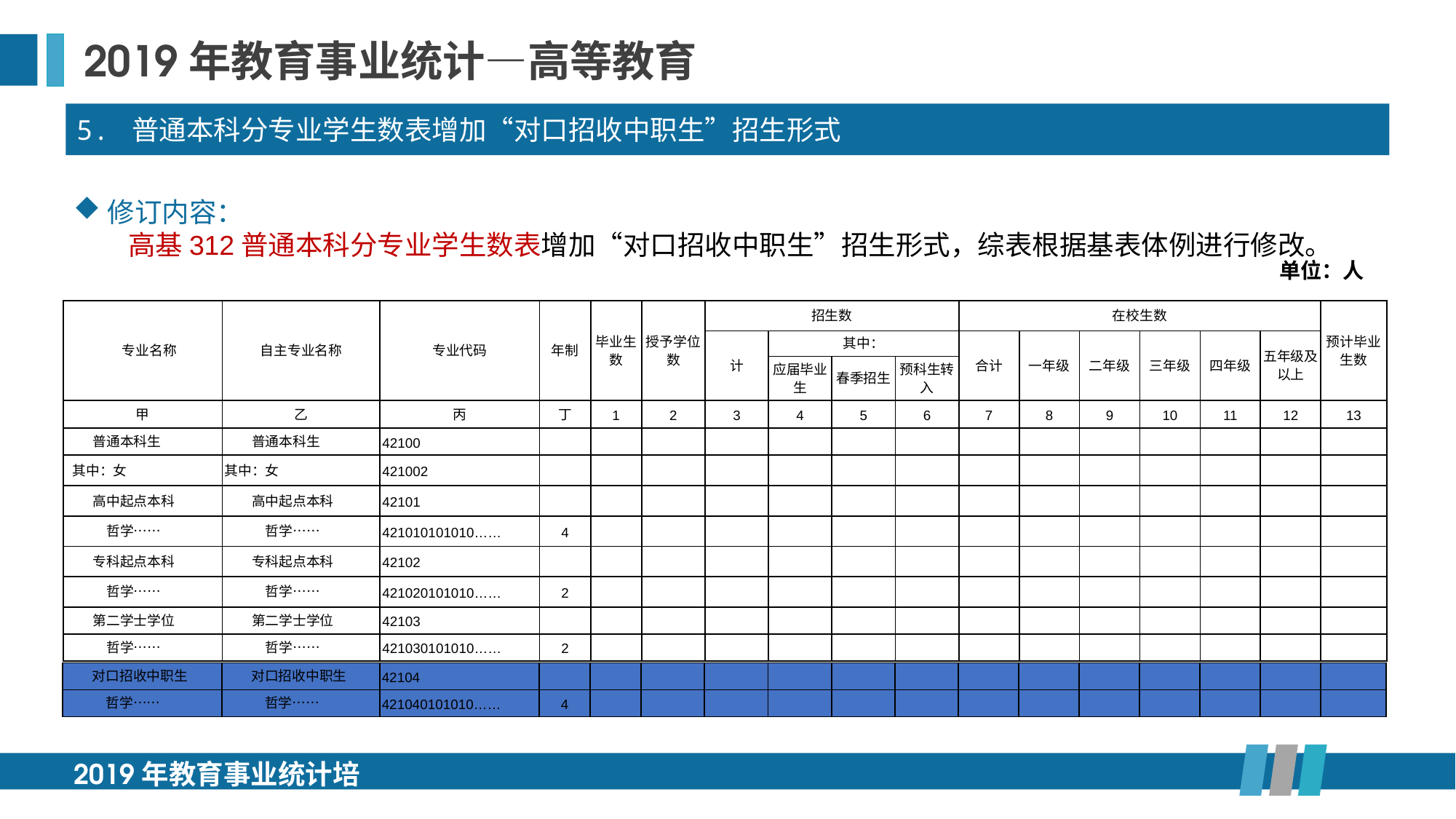

2019年教育事业统计—高等教育

5. 普通本科分专业学生数表增加“对口招收中职生”招生形式
修订内容：
高基312普通本科分专业学生数表增加“对口招收中职生”招生形式，综表根据基表体例进行修改。
单位：人
| 专业名称 | 自主专业名称 | 专业代码 | 年制 | 毕业生数 | 授予学位数 | 招生数 |  |  |  | 在校生数 |  |  |  |  |  | 预计毕业生数 |
| --- | --- | --- | --- | --- | --- | --- | --- | --- | --- | --- | --- | --- | --- | --- | --- | --- |
|  |  |  |  |  |  | 计 | 其中： |  |  | 合计 | 一年级 | 二年级 | 三年级 | 四年级 | 五年级及以上 |  |
|  |  |  |  |  |  |  | 应届毕业生 | 春季招生 | 预科生转入 |  |  |  |  |  |  |  |
| 甲 | 乙 | 丙 | 丁 | 1 | 2 | 3 | 4 | 5 | 6 | 7 | 8 | 9 | 10 | 11 | 12 | 13 |
| 普通本科生 | 普通本科生 | 42100 |  |  |  |  |  |  |  |  |  |  |  |  |  |  |
| 其中：女 | 其中：女 | 421002 |  |  |  |  |  |  |  |  |  |  |  |  |  |  |
| 高中起点本科 | 高中起点本科 | 42101 |  |  |  |  |  |  |  |  |  |  |  |  |  |  |
| 哲学…… | 哲学…… | 421010101010…… | 4 |  |  |  |  |  |  |  |  |  |  |  |  |  |
| 专科起点本科 | 专科起点本科 | 42102 |  |  |  |  |  |  |  |  |  |  |  |  |  |  |
| 哲学…… | 哲学…… | 421020101010…… | 2 |  |  |  |  |  |  |  |  |  |  |  |  |  |
| 第二学士学位 | 第二学士学位 | 42103 |  |  |  |  |  |  |  |  |  |  |  |  |  |  |
| 哲学…… | 哲学…… | 421030101010…… | 2 |  |  |  |  |  |  |  |  |  |  |  |  |  |
| 对口招收中职生 | 对口招收中职生 | 42104 |  |  |  |  |  |  |  |  |  |  |  |  |  |  |
| --- | --- | --- | --- | --- | --- | --- | --- | --- | --- | --- | --- | --- | --- | --- | --- | --- |
| 哲学…… | 哲学…… | 421040101010…… | 4 |  |  |  |  |  |  |  |  |  |  |  |  |  |

2019年教育事业统计培训